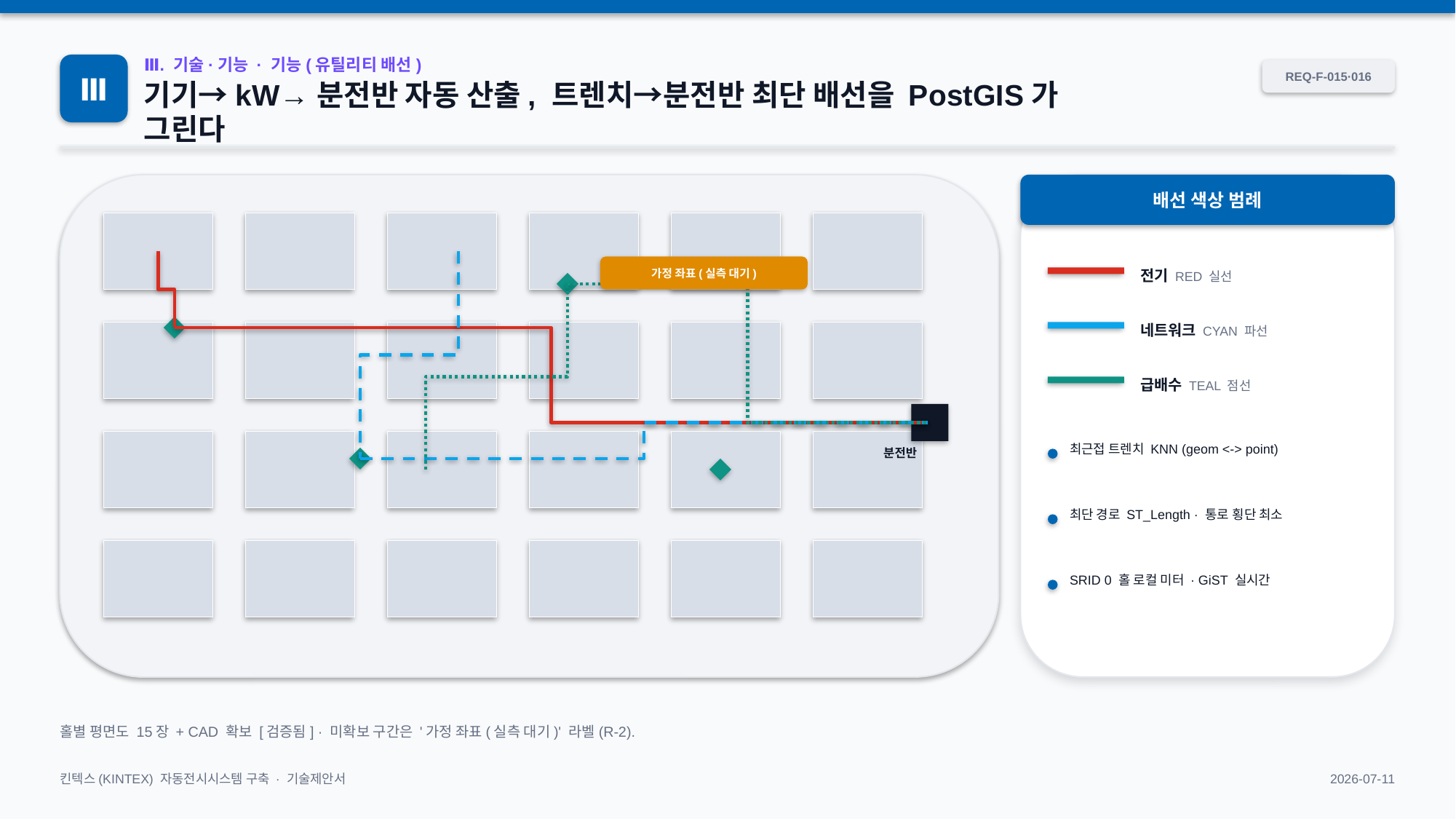

Ⅲ
Ⅲ. 기술·기능 · 기능(유틸리티 배선)

REQ-F-015·016
기기→kW→분전반 자동 산출, 트렌치→분전반 최단 배선을 PostGIS가 그린다

배선 색상 범례

가정 좌표(실측 대기)
전기 RED 실선

네트워크 CYAN 파선

급배수 TEAL 점선

최근접 트렌치 KNN (geom <-> point)
분전반

최단 경로 ST_Length · 통로 횡단 최소

SRID 0 홀 로컬 미터 · GiST 실시간

홀별 평면도 15장 + CAD 확보 [검증됨] · 미확보 구간은 '가정 좌표(실측 대기)' 라벨(R-2).
킨텍스(KINTEX) 자동전시시스템 구축 · 기술제안서
2026-07-11